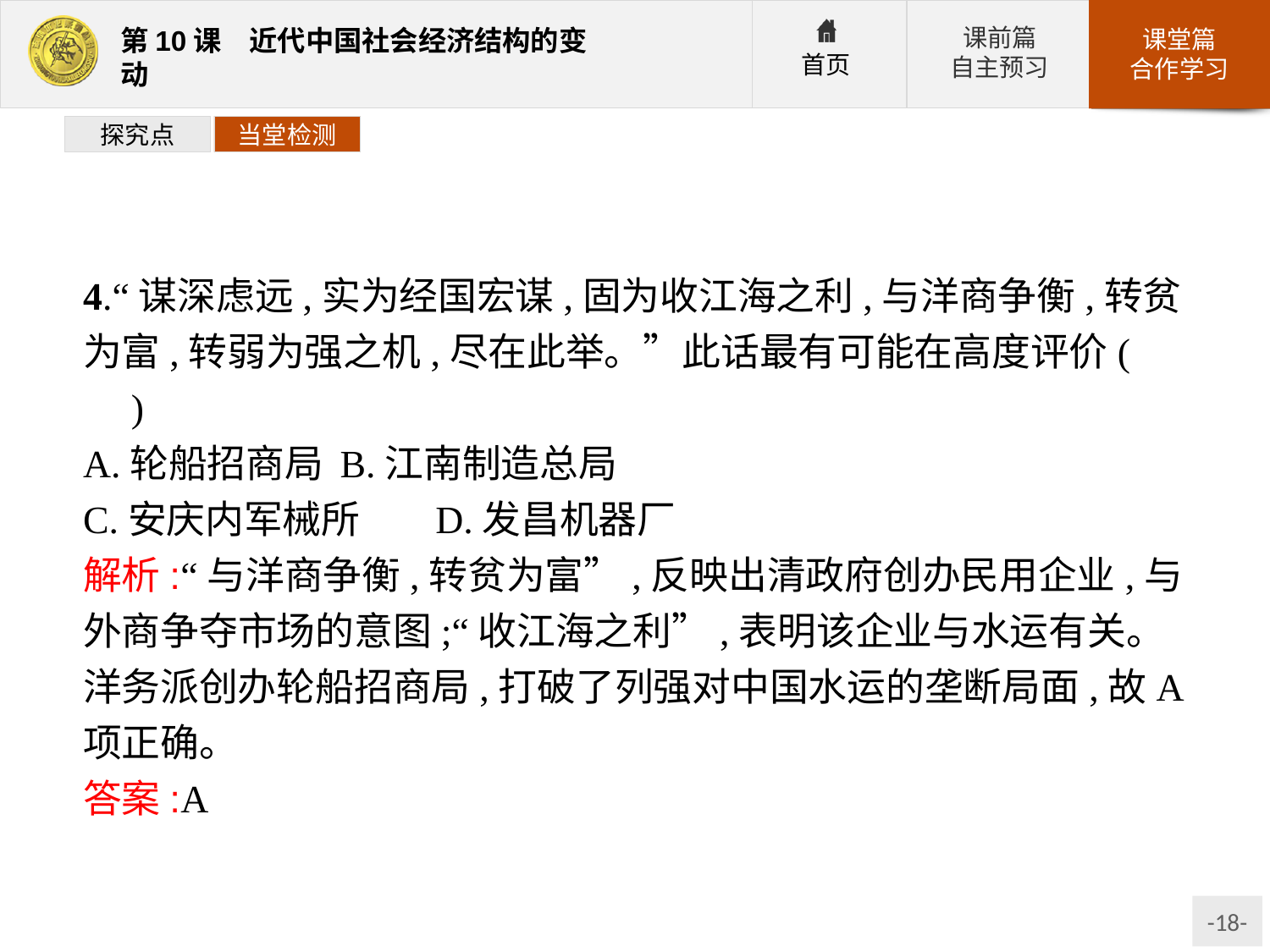

探究点
当堂检测
4.“谋深虑远,实为经国宏谋,固为收江海之利,与洋商争衡,转贫为富,转弱为强之机,尽在此举。”此话最有可能在高度评价(　　)
A.轮船招商局	B.江南制造总局
C.安庆内军械所	D.发昌机器厂
解析:“与洋商争衡,转贫为富”,反映出清政府创办民用企业,与外商争夺市场的意图;“收江海之利”,表明该企业与水运有关。洋务派创办轮船招商局,打破了列强对中国水运的垄断局面,故A项正确。
答案:A